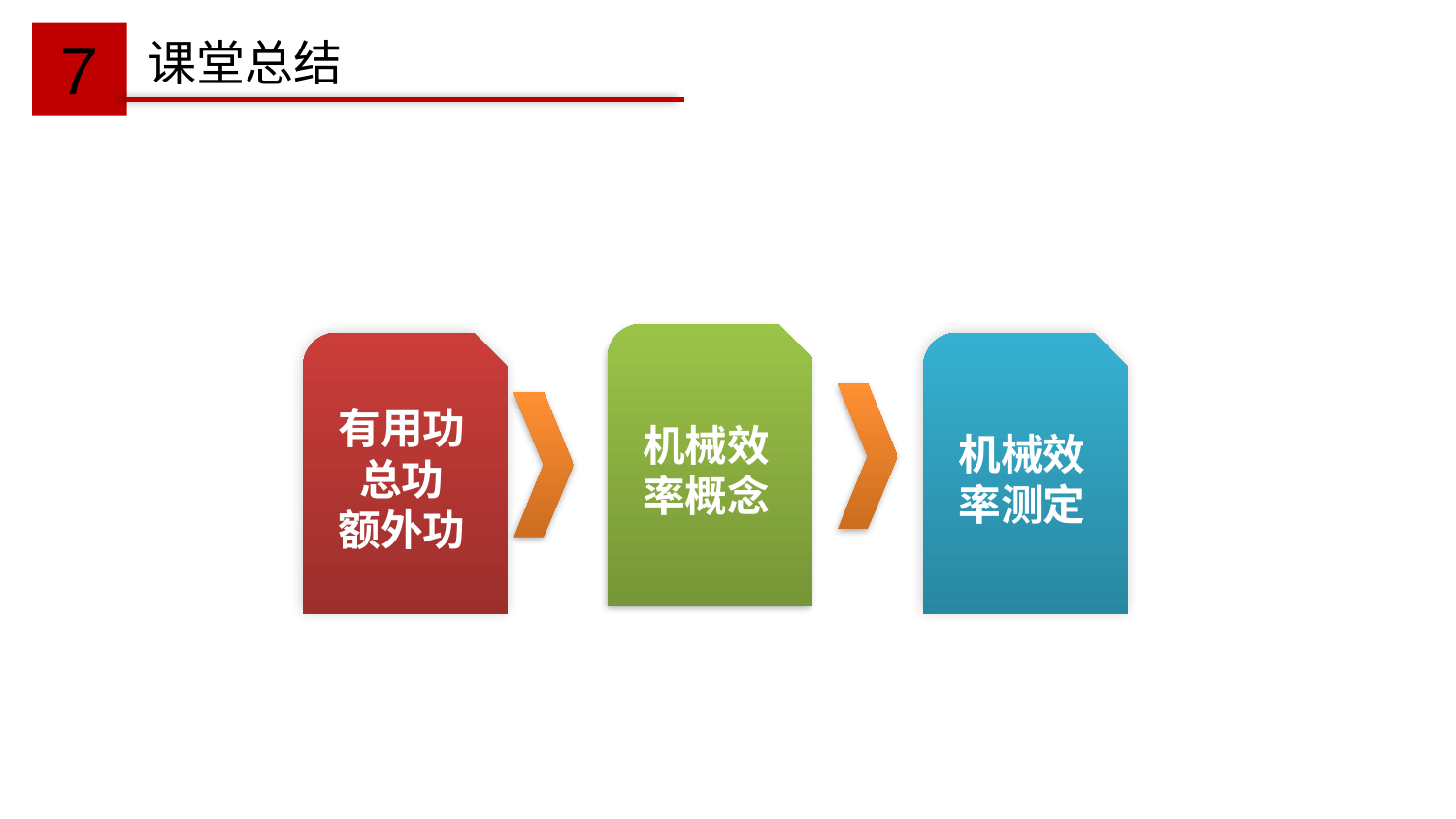

7
课堂总结
机械效率概念
有用功
总功
额外功
机械效率测定